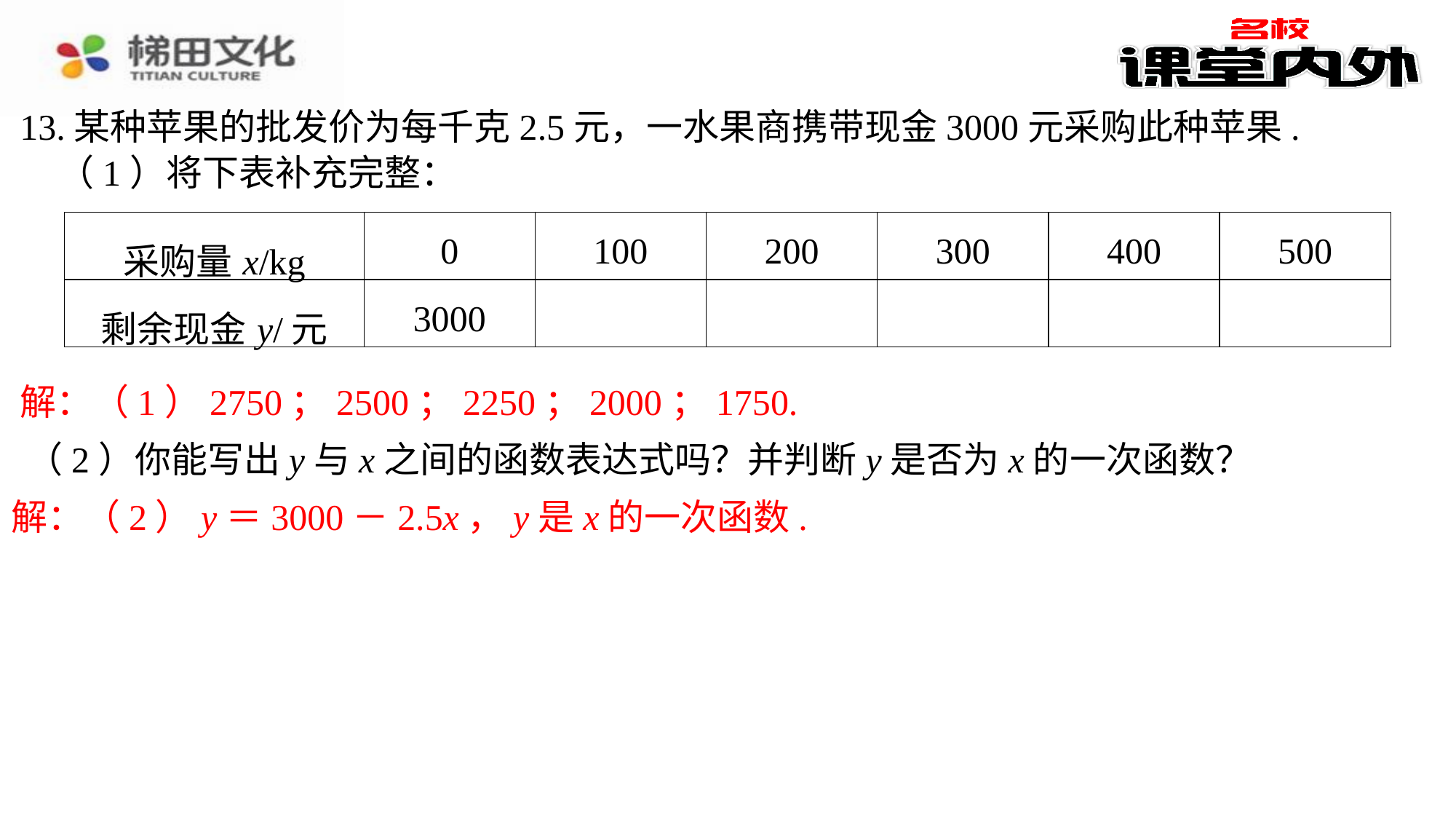

13.某种苹果的批发价为每千克2.5元，一水果商携带现金3000元采购此种苹果.
（1）将下表补充完整：
| 采购量x/kg | 0 | 100 | 200 | 300 | 400 | 500 |
| --- | --- | --- | --- | --- | --- | --- |
| 剩余现金y/元 | 3000 |  |  |  |  |  |
解：（1）2750；2500；2250；2000；1750.
（2）你能写出y与x之间的函数表达式吗？并判断y是否为x的一次函数？
解：（2）y＝3000－2.5x，y是x的一次函数.